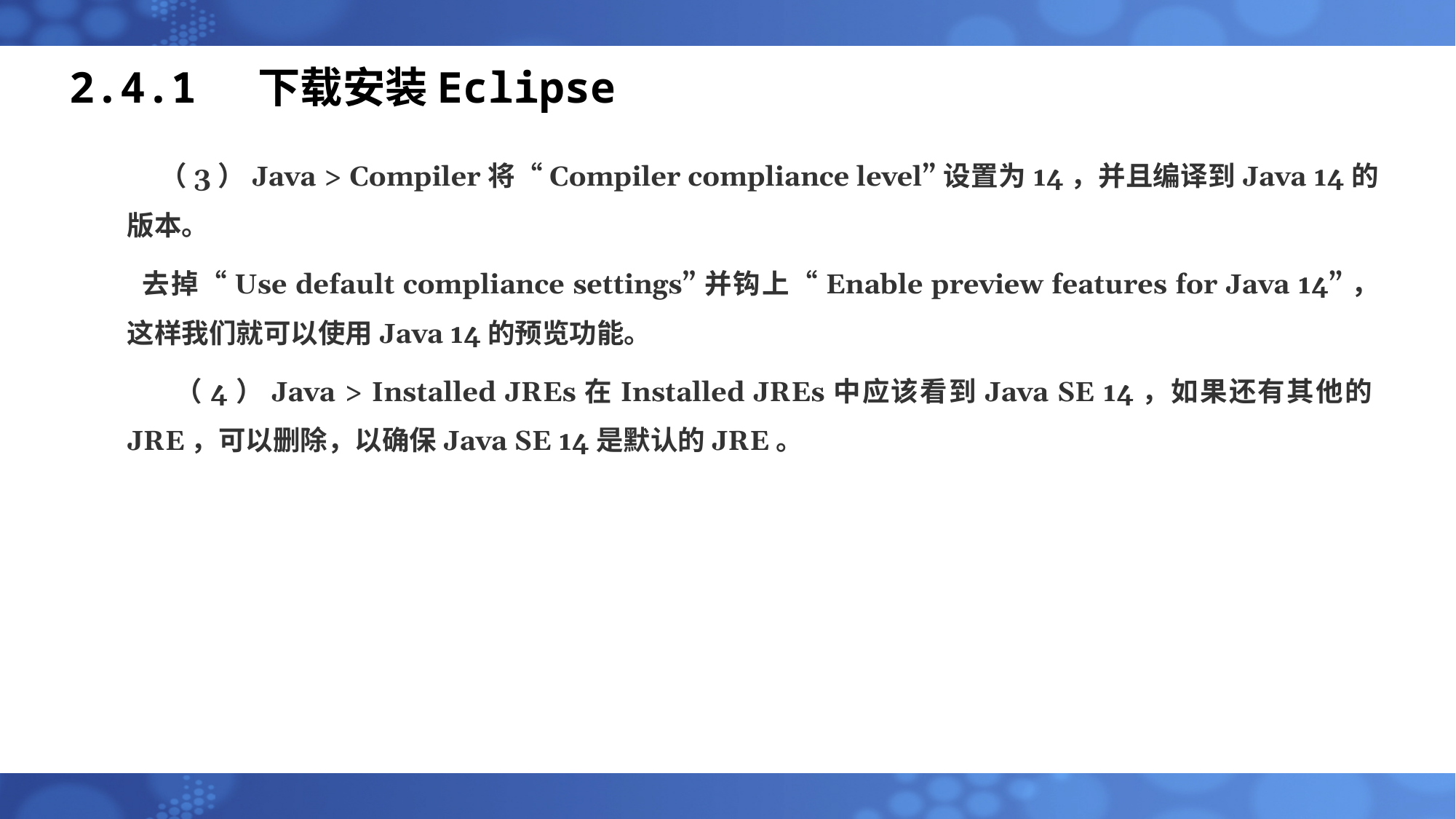

# 2.4.1  下载安装Eclipse
    （3）Java > Compiler将“Compiler compliance level”设置为14，并且编译到Java 14的版本。
 去掉“Use default compliance settings”并钩上“Enable preview features for Java 14”，这样我们就可以使用Java 14的预览功能。
     （4）Java > Installed JREs在Installed JREs中应该看到Java SE 14，如果还有其他的JRE，可以删除，以确保Java SE 14是默认的JRE。